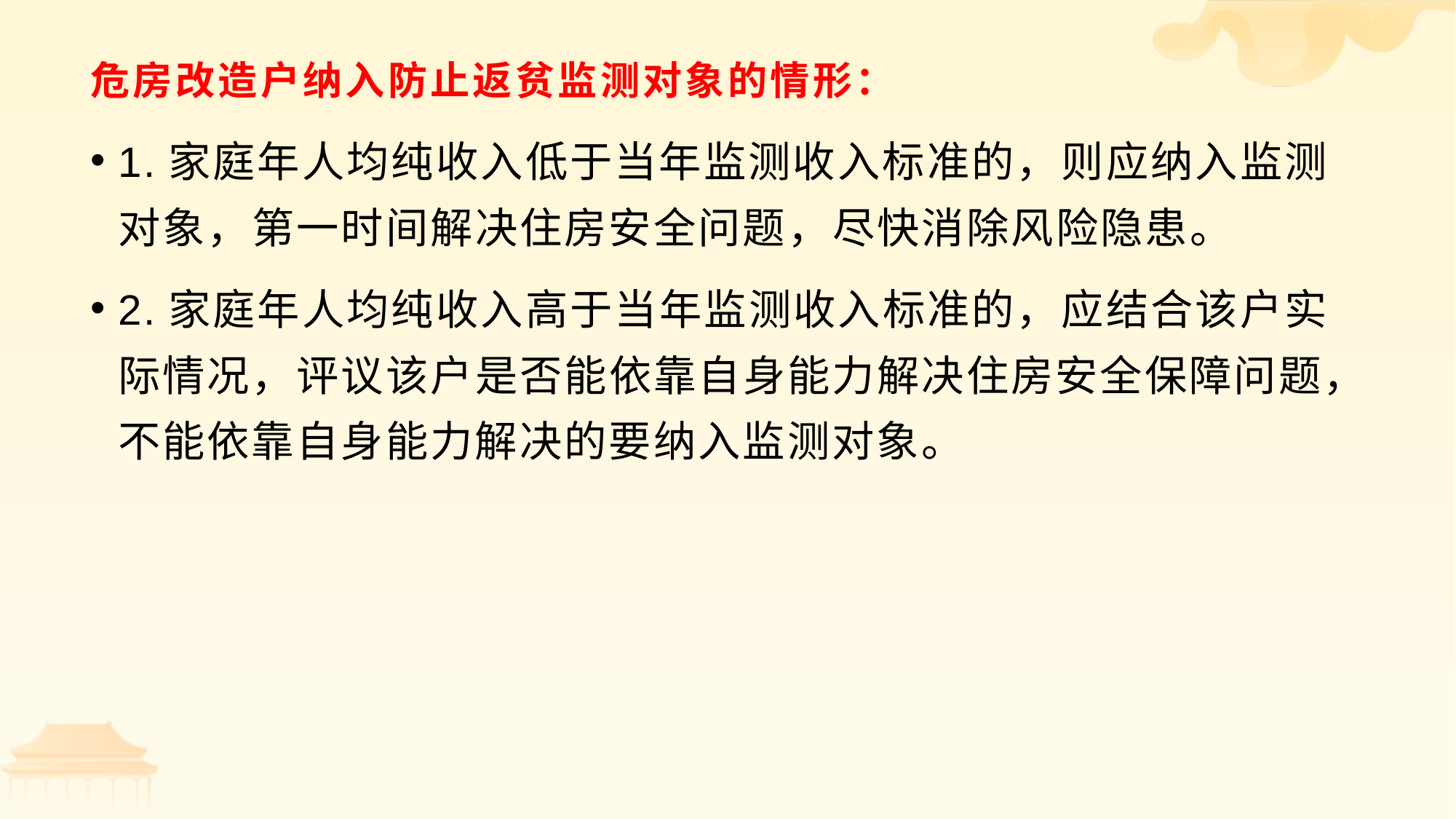

# 危房改造户纳入防止返贫监测对象的情形：
1.家庭年人均纯收入低于当年监测收入标准的，则应纳入监测对象，第一时间解决住房安全问题，尽快消除风险隐患。
2.家庭年人均纯收入高于当年监测收入标准的，应结合该户实际情况，评议该户是否能依靠自身能力解决住房安全保障问题，不能依靠自身能力解决的要纳入监测对象。